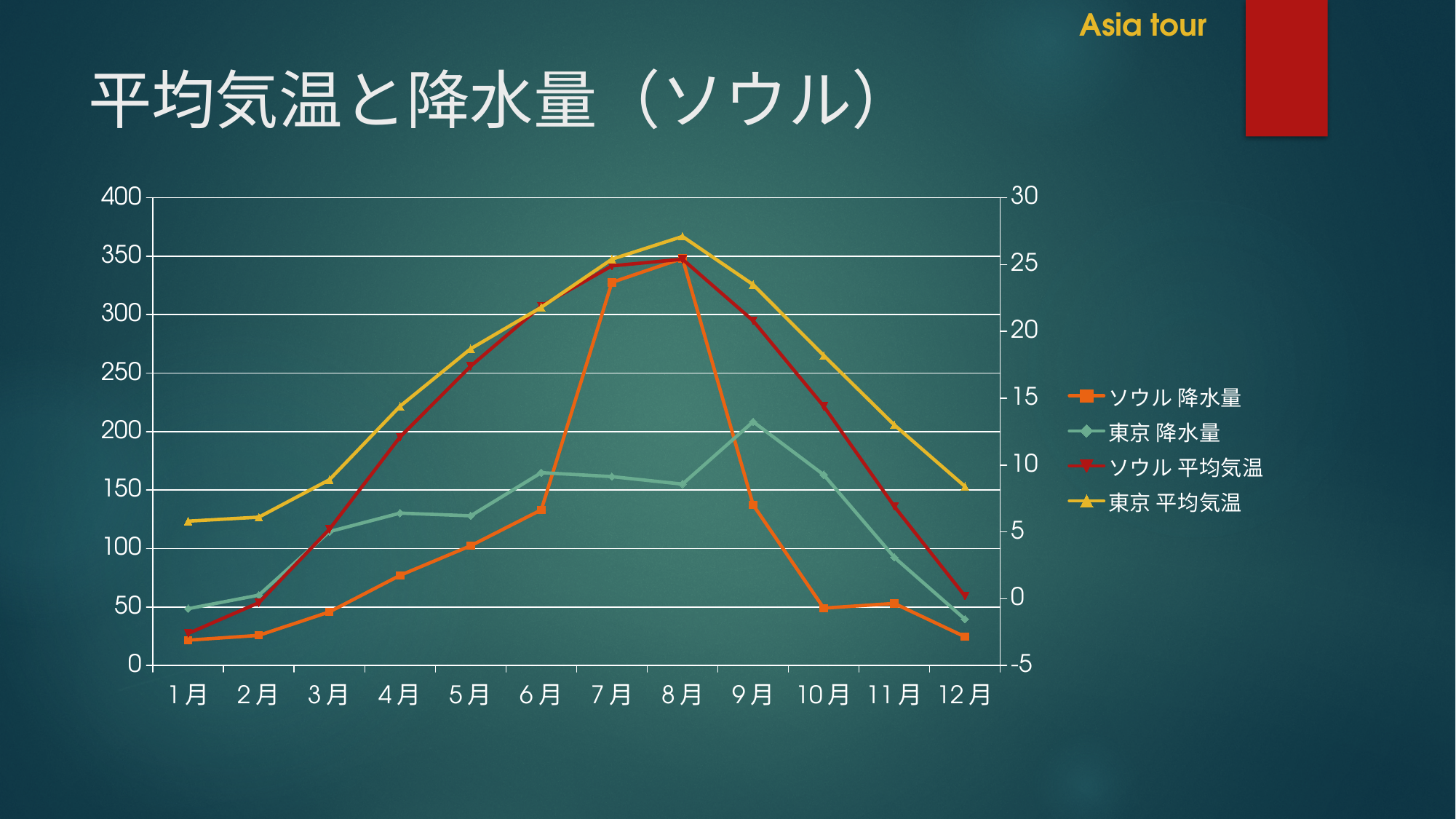

# 平均気温と降水量（ソウル）

### Chart

| Category | ソウル 降水量 | 東京 降水量 | ソウル 平均気温 | 東京 平均気温 |
|---|---|---|---|---|
| 1月 | 21.7 | 48.6 | -2.6 | 5.8 |
| 2月 | 25.8 | 60.2 | -0.3000000000000002 | 6.1 |
| 3月 | 45.9 | 114.5 | 5.2 | 8.9 |
| 4月 | 77.1 | 130.3 | 12.1 | 14.4 |
| 5月 | 102.4 | 128.0 | 17.4 | 18.7 |
| 6月 | 133.1 | 164.9 | 21.9 | 21.8 |
| 7月 | 327.6 | 161.5 | 24.9 | 25.4 |
| 8月 | 348.1 | 155.1 | 25.4 | 27.1 |
| 9月 | 137.4 | 208.5 | 20.8 | 23.5 |
| 10月 | 49.1 | 163.1 | 14.4 | 18.2 |
| 11月 | 53.1 | 92.5 | 6.9 | 13.0 |
| 12月 | 24.6 | 39.6 | 0.2 | 8.4 |